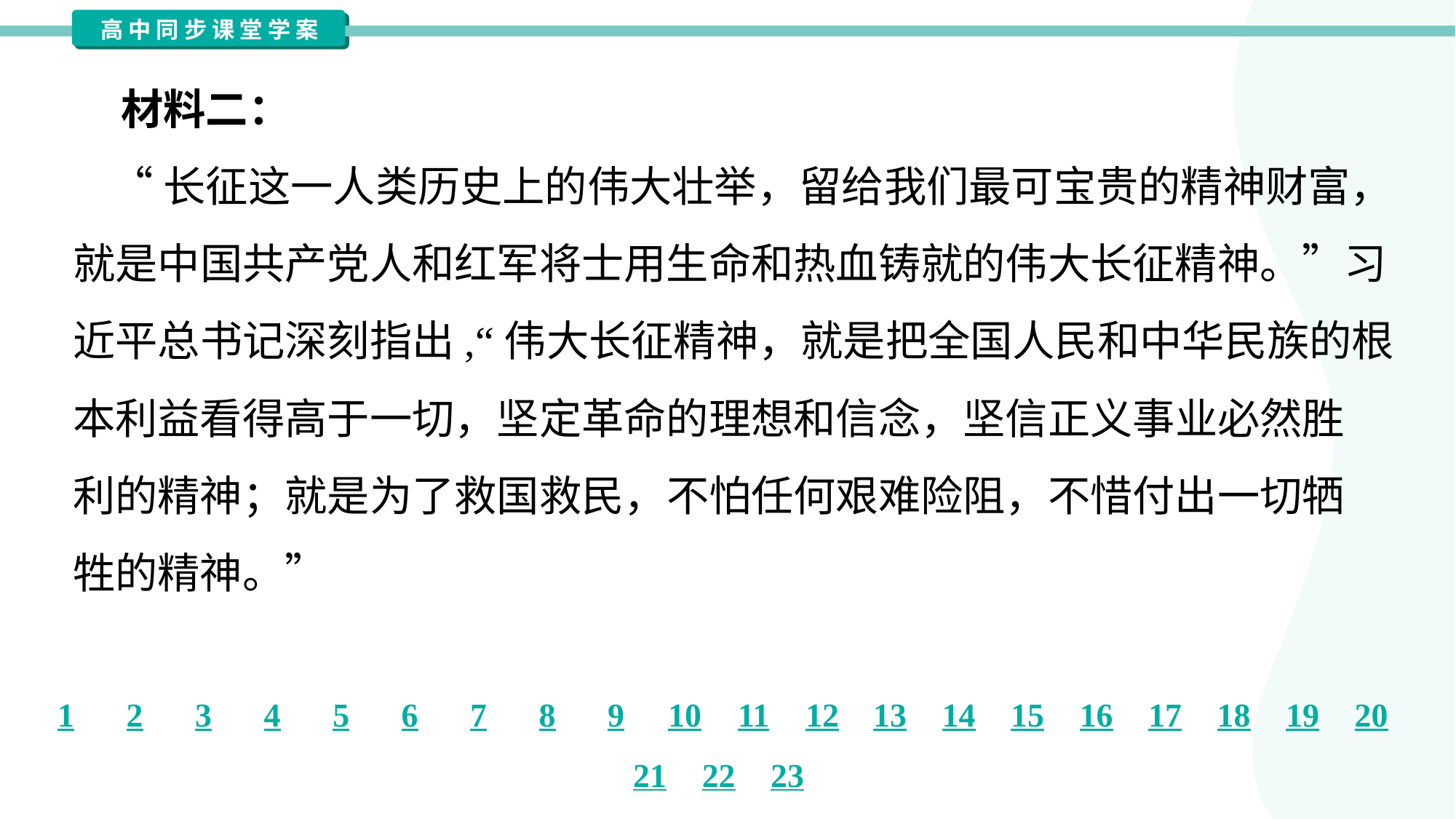

材料二：
    “长征这一人类历史上的伟大壮举，留给我们最可宝贵的精神财富，
就是中国共产党人和红军将士用生命和热血铸就的伟大长征精神。”习
近平总书记深刻指出,“伟大长征精神，就是把全国人民和中华民族的根
本利益看得高于一切，坚定革命的理想和信念，坚信正义事业必然胜
利的精神；就是为了救国救民，不怕任何艰难险阻，不惜付出一切牺
牲的精神。”